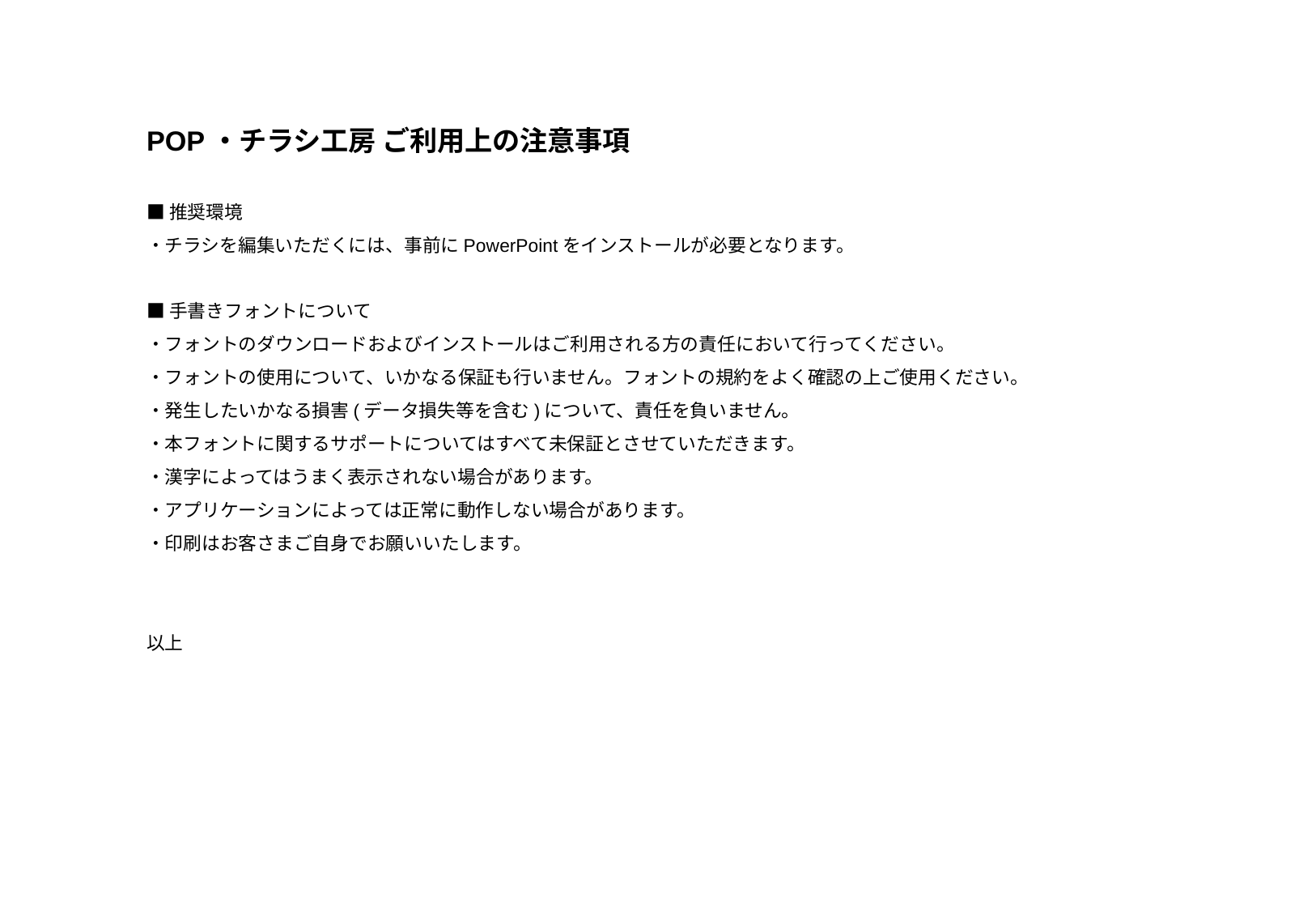

POP・チラシ工房 ご利用上の注意事項

■推奨環境
・チラシを編集いただくには、事前にPowerPointをインストールが必要となります。

■手書きフォントについて
・フォントのダウンロードおよびインストールはご利用される方の責任において行ってください。
・フォントの使用について、いかなる保証も行いません。フォントの規約をよく確認の上ご使用ください。
・発生したいかなる損害(データ損失等を含む)について、責任を負いません。
・本フォントに関するサポートについてはすべて未保証とさせていただきます。
・漢字によってはうまく表示されない場合があります。
・アプリケーションによっては正常に動作しない場合があります。
・印刷はお客さまご自身でお願いいたします。

以上